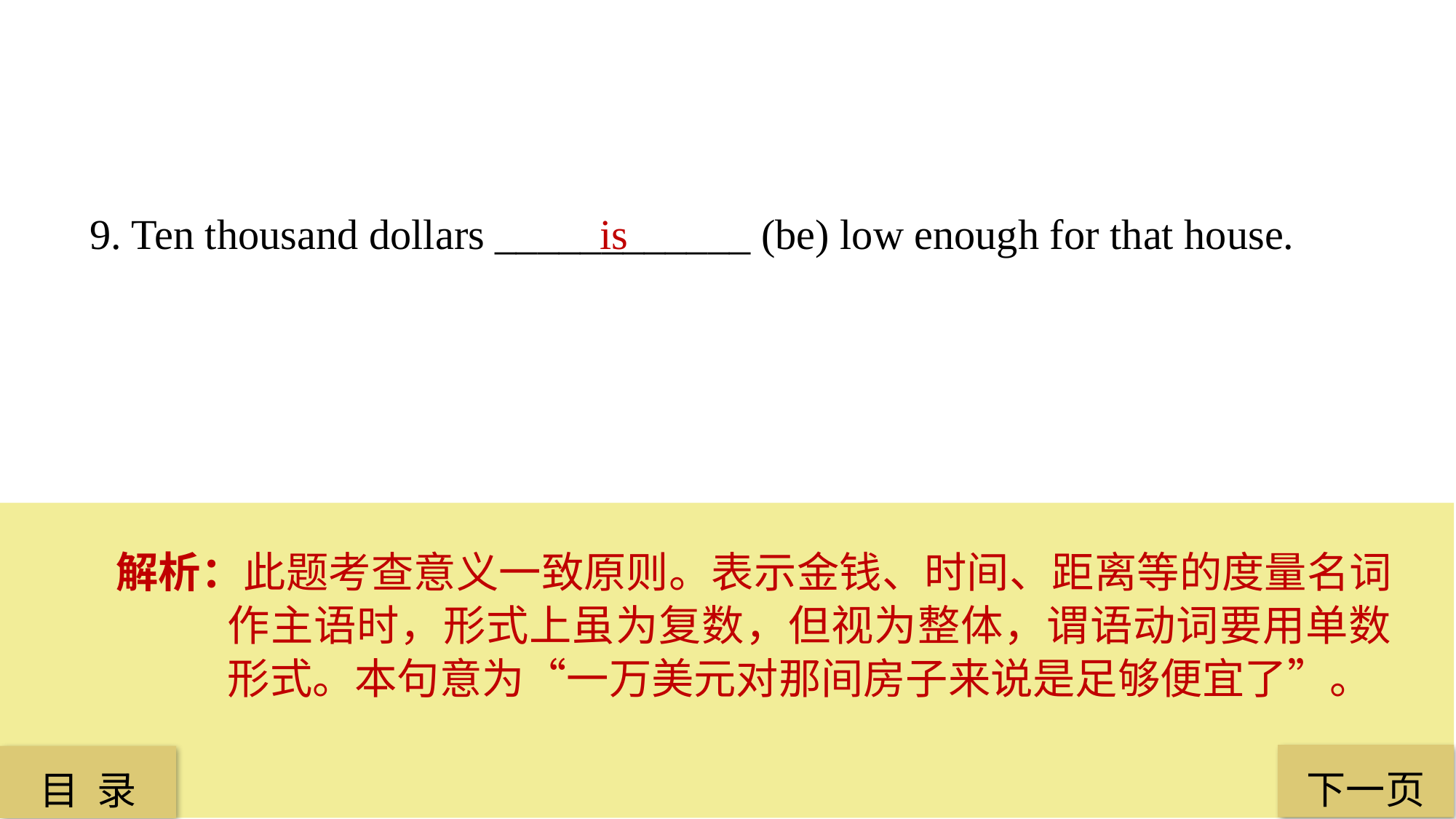

9. Ten thousand dollars ____________ (be) low enough for that house.
 is
解析：此题考查意义一致原则。表示金钱、时间、距离等的度量名词作主语时，形式上虽为复数，但视为整体，谓语动词要用单数形式。本句意为“一万美元对那间房子来说是足够便宜了”。